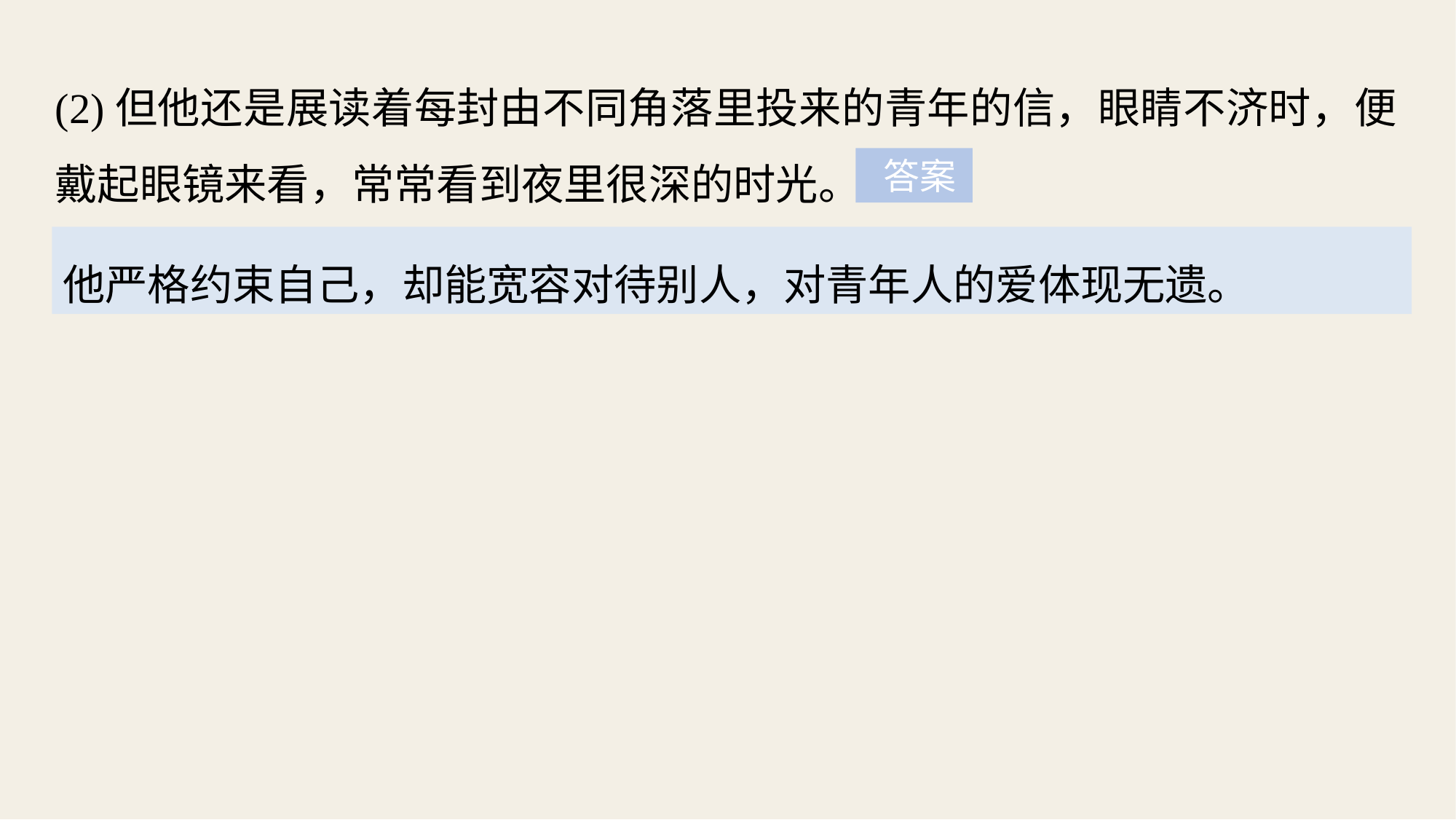

(2)但他还是展读着每封由不同角落里投来的青年的信，眼睛不济时，便戴起眼镜来看，常常看到夜里很深的时光。
 答案
他严格约束自己，却能宽容对待别人，对青年人的爱体现无遗。